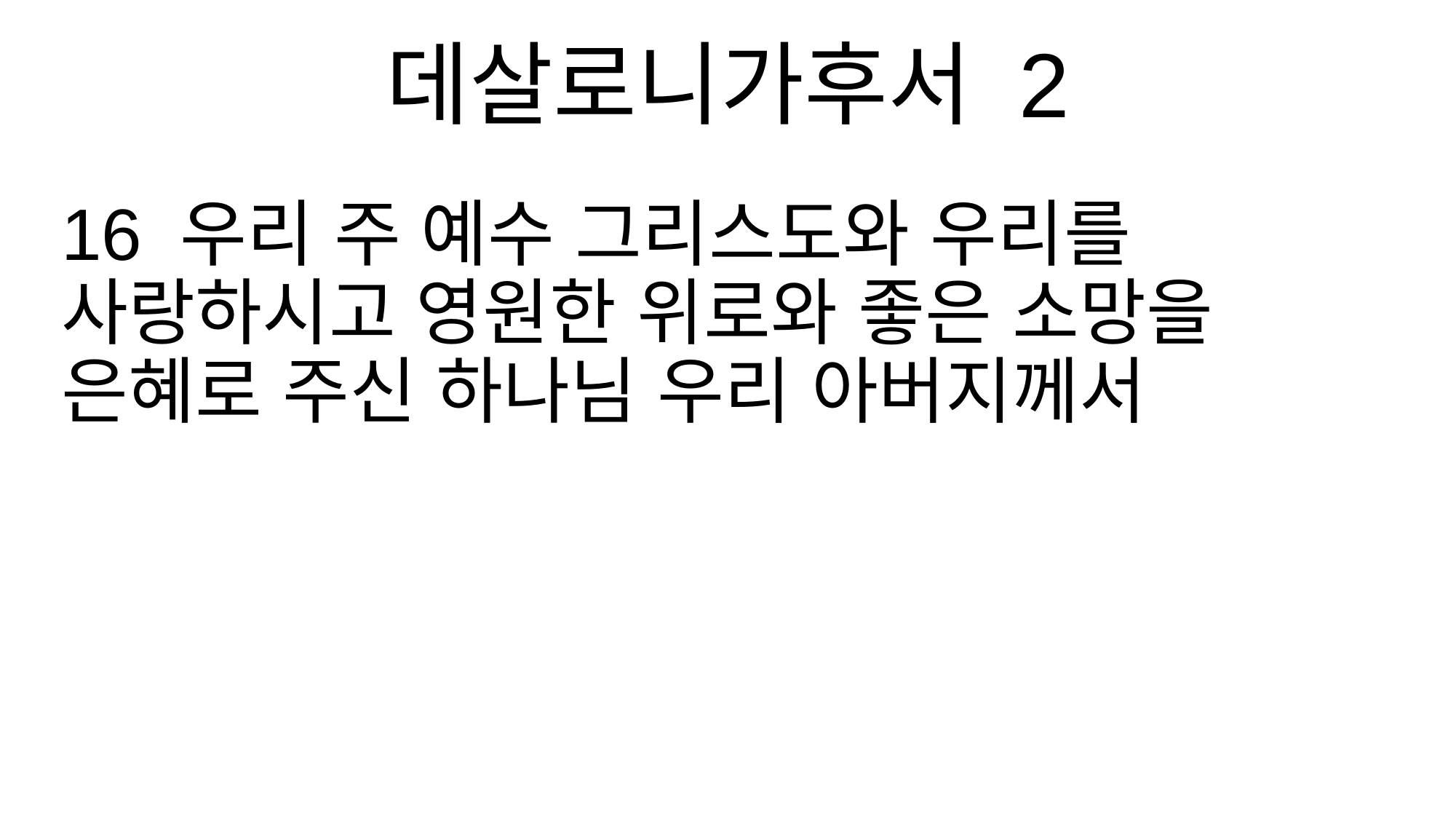

데살로니가후서 2
16 우리 주 예수 그리스도와 우리를 사랑하시고 영원한 위로와 좋은 소망을 은혜로 주신 하나님 우리 아버지께서